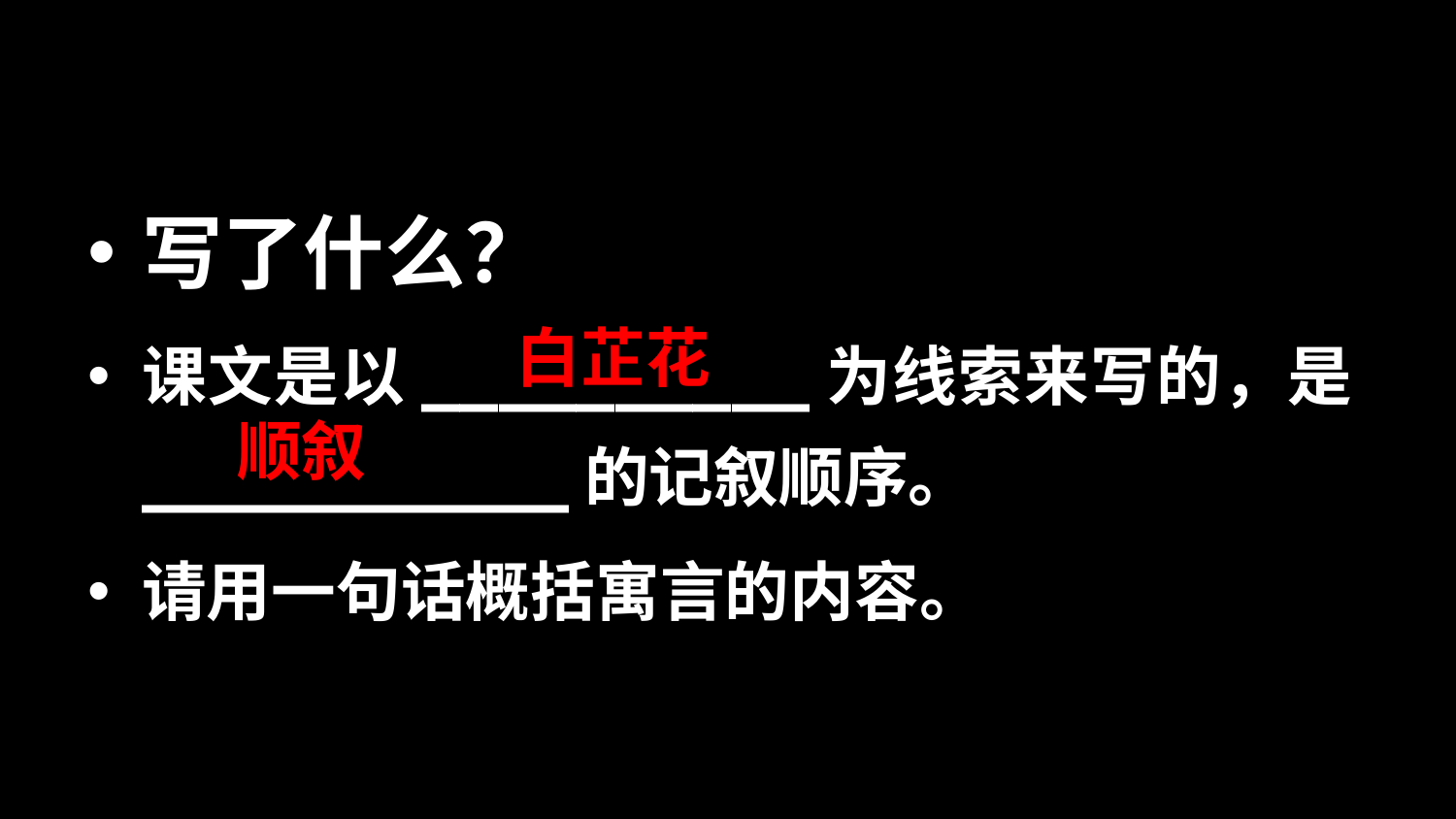

写了什么？
课文是以__________为线索来写的，是___________的记叙顺序。
请用一句话概括寓言的内容。
白芷花
顺叙